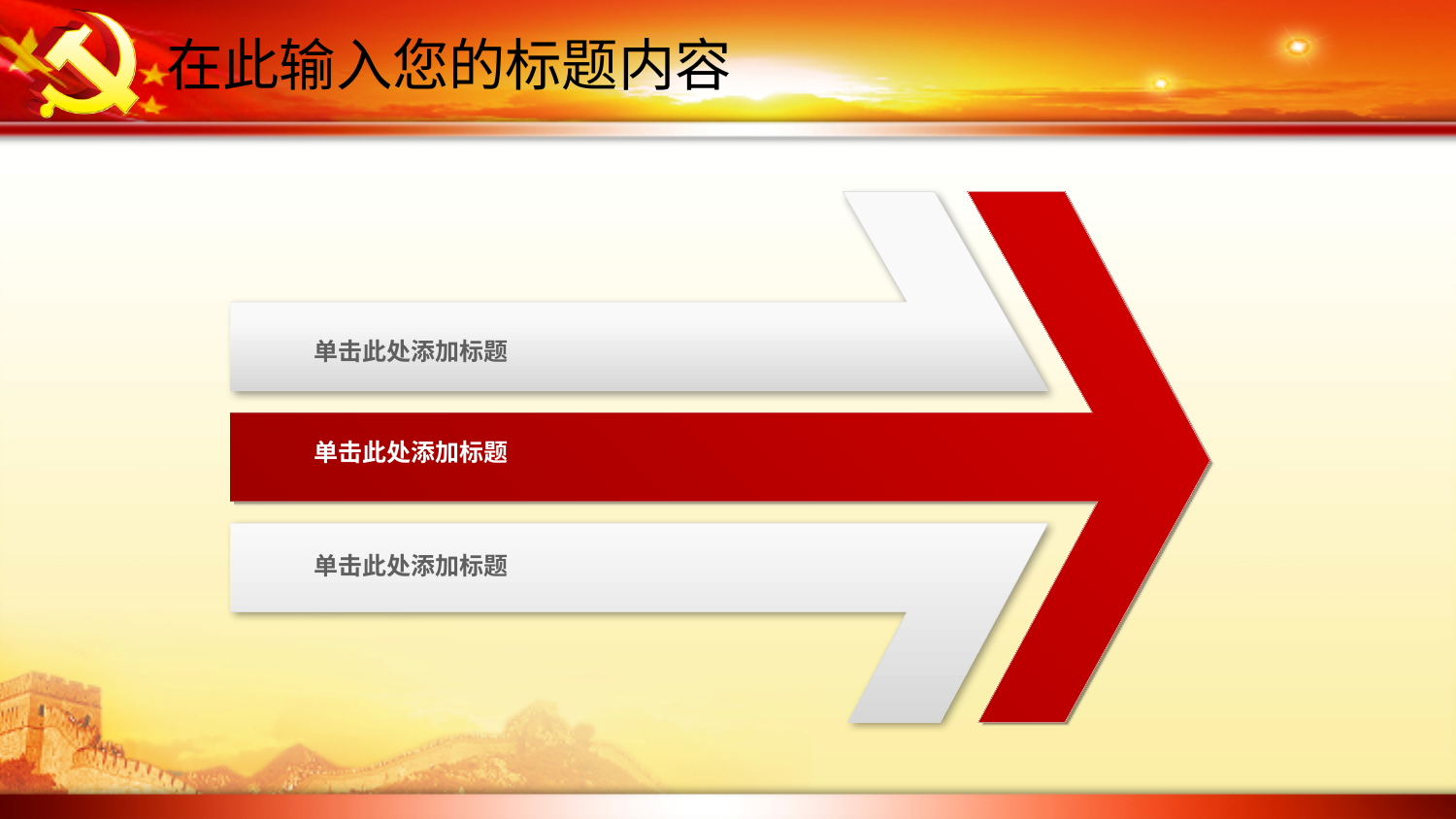

在此输入您的标题内容

单击此处添加标题
单击此处添加标题

单击此处添加标题